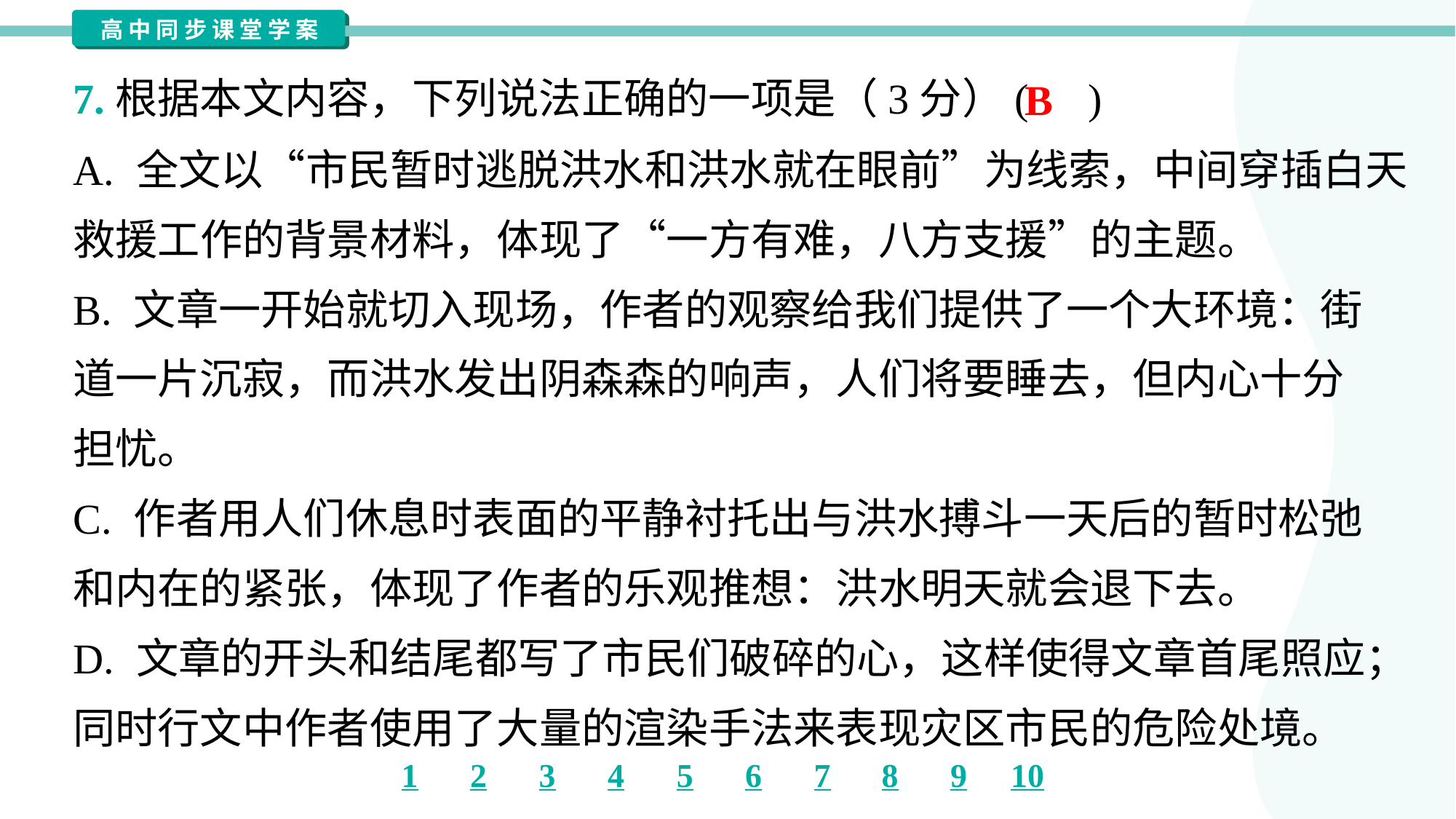

7.根据本文内容，下列说法正确的一项是（3分）(     )
B
A. 全文以“市民暂时逃脱洪水和洪水就在眼前”为线索，中间穿插白天
救援工作的背景材料，体现了“一方有难，八方支援”的主题。
B. 文章一开始就切入现场，作者的观察给我们提供了一个大环境：街
道一片沉寂，而洪水发出阴森森的响声，人们将要睡去，但内心十分
担忧。
C. 作者用人们休息时表面的平静衬托出与洪水搏斗一天后的暂时松弛
和内在的紧张，体现了作者的乐观推想：洪水明天就会退下去。
D. 文章的开头和结尾都写了市民们破碎的心，这样使得文章首尾照应；
同时行文中作者使用了大量的渲染手法来表现灾区市民的危险处境。